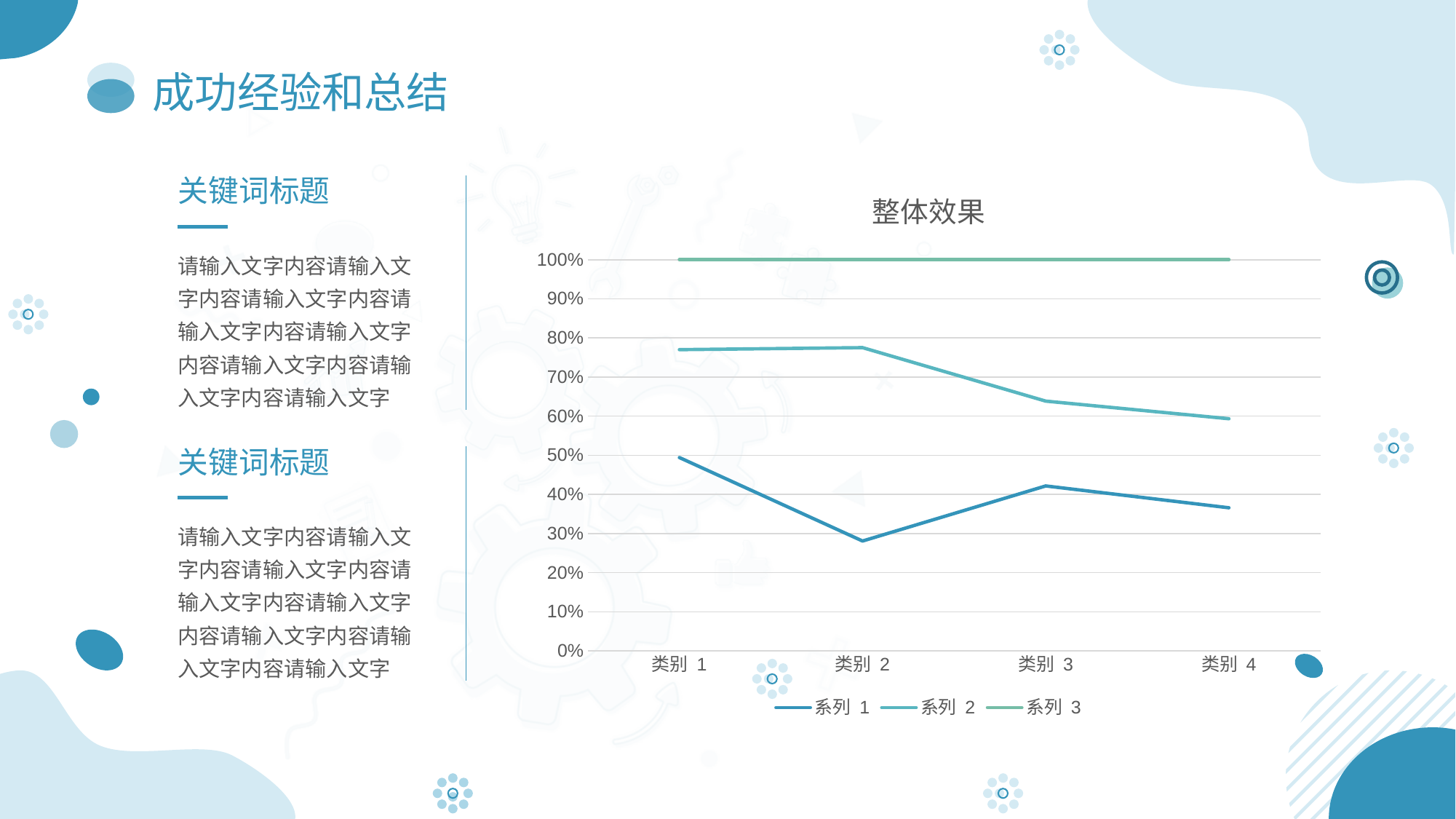

# 成功经验和总结

### Chart: 整体效果

| Category | 系列 1 | 系列 2 | 系列 3 |
|---|---|---|---|
| 类别 1 | 4.3 | 2.4 | 2.0 |
| 类别 2 | 2.5 | 4.4 | 2.0 |
| 类别 3 | 3.5 | 1.8 | 3.0 |
| 类别 4 | 4.5 | 2.8 | 5.0 |
关键词标题
请输入文字内容请输入文字内容请输入文字内容请输入文字内容请输入文字内容请输入文字内容请输入文字内容请输入文字
关键词标题
请输入文字内容请输入文字内容请输入文字内容请输入文字内容请输入文字内容请输入文字内容请输入文字内容请输入文字